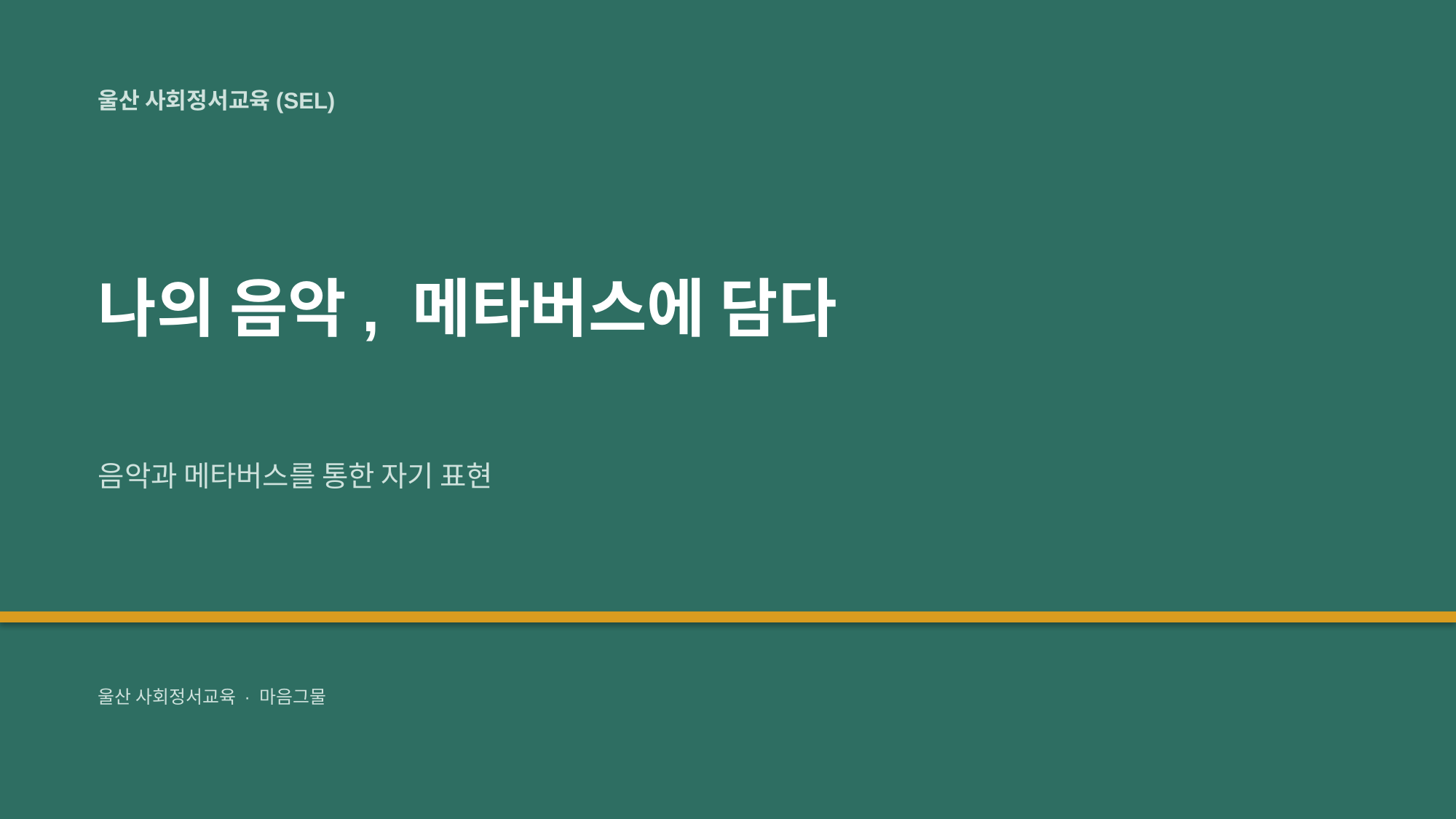

울산 사회정서교육(SEL)
나의 음악, 메타버스에 담다
음악과 메타버스를 통한 자기 표현

울산 사회정서교육 · 마음그물